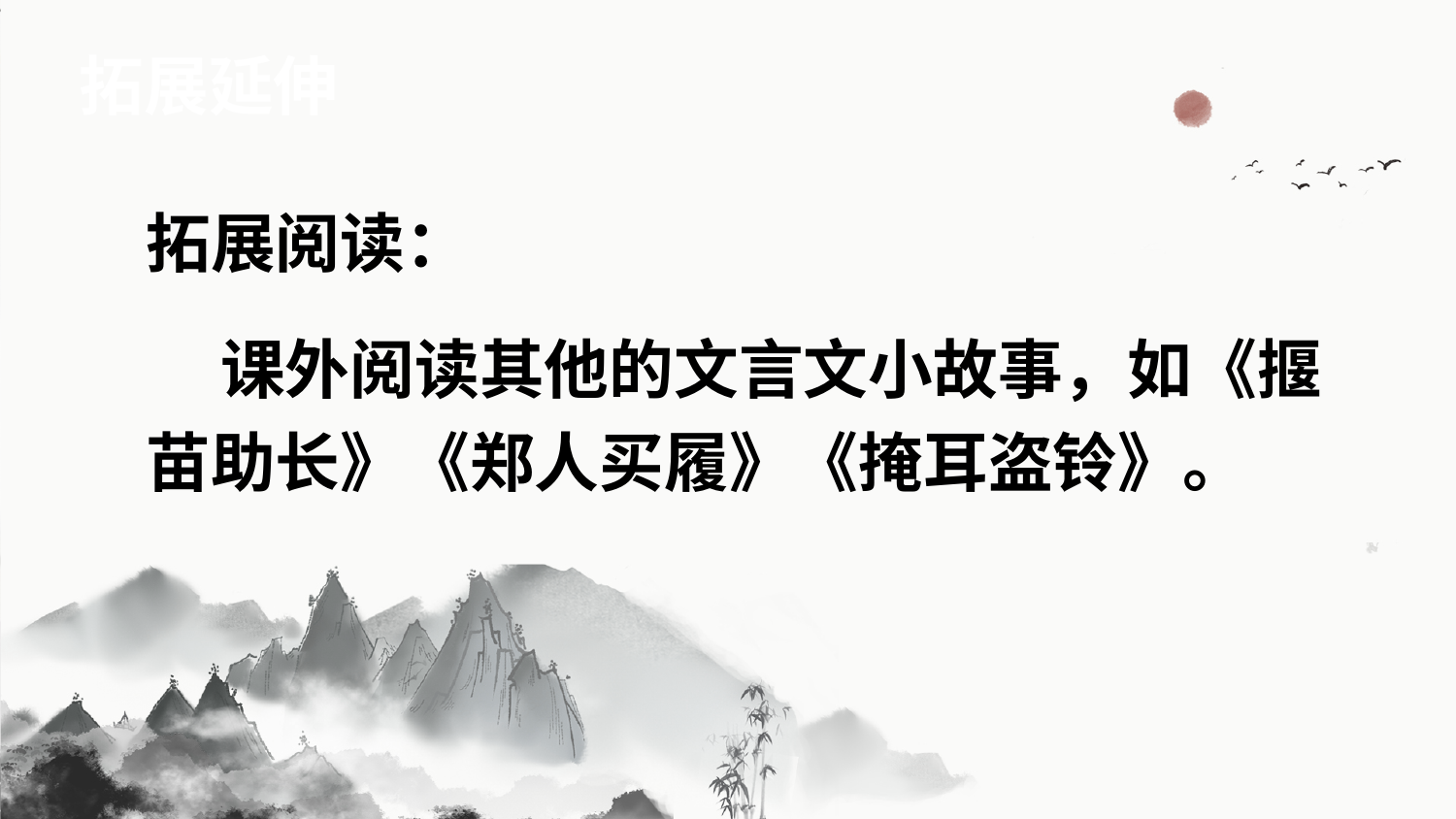

拓展延伸
拓展阅读：
    课外阅读其他的文言文小故事，如《揠苗助长》《郑人买履》《掩耳盗铃》。